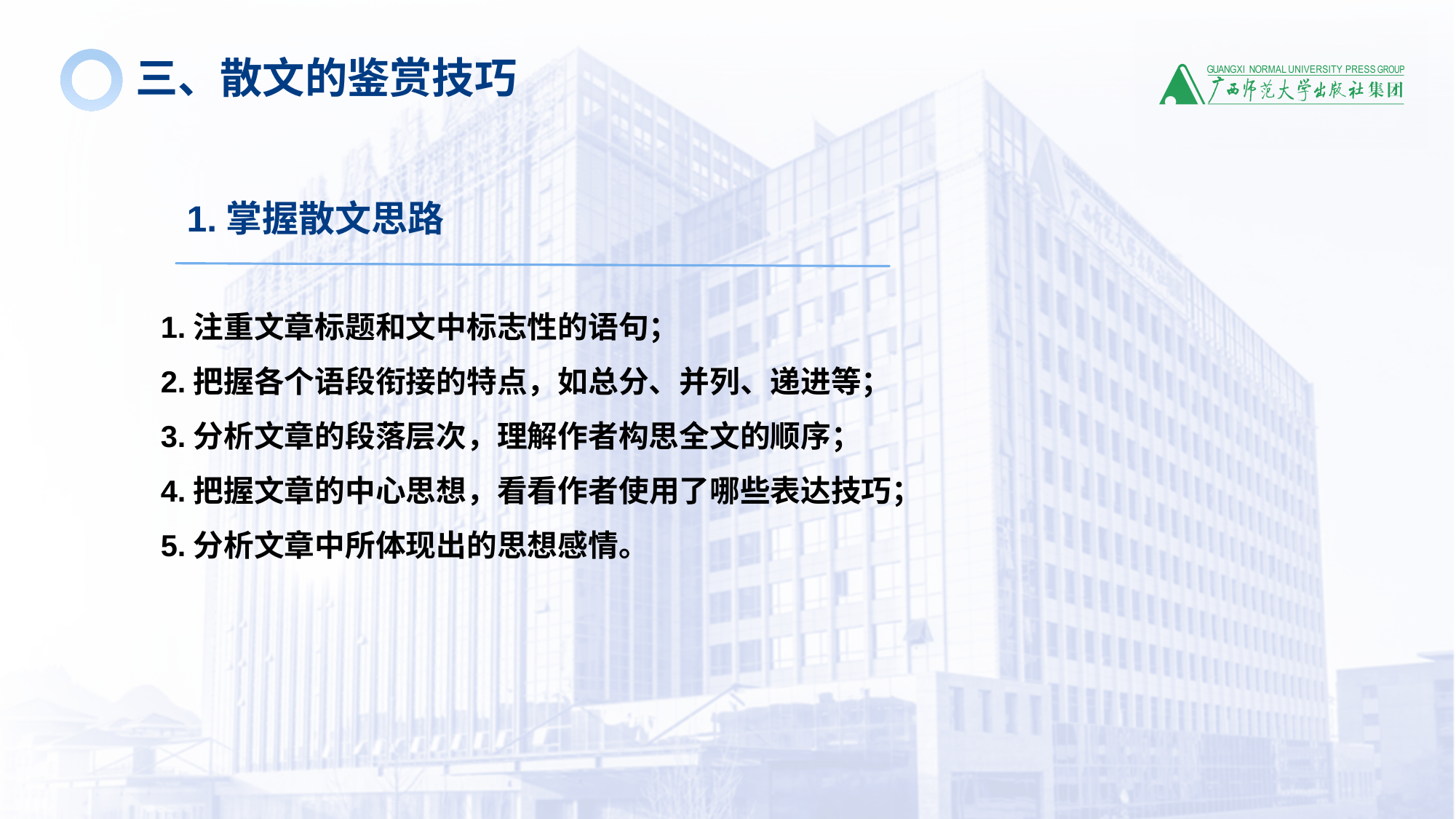

三、散文的鉴赏技巧

1.掌握散文思路
    1.注重文章标题和文中标志性的语句；
    2.把握各个语段衔接的特点，如总分、并列、递进等；
    3.分析文章的段落层次，理解作者构思全文的顺序；
    4.把握文章的中心思想，看看作者使用了哪些表达技巧；
    5.分析文章中所体现出的思想感情。